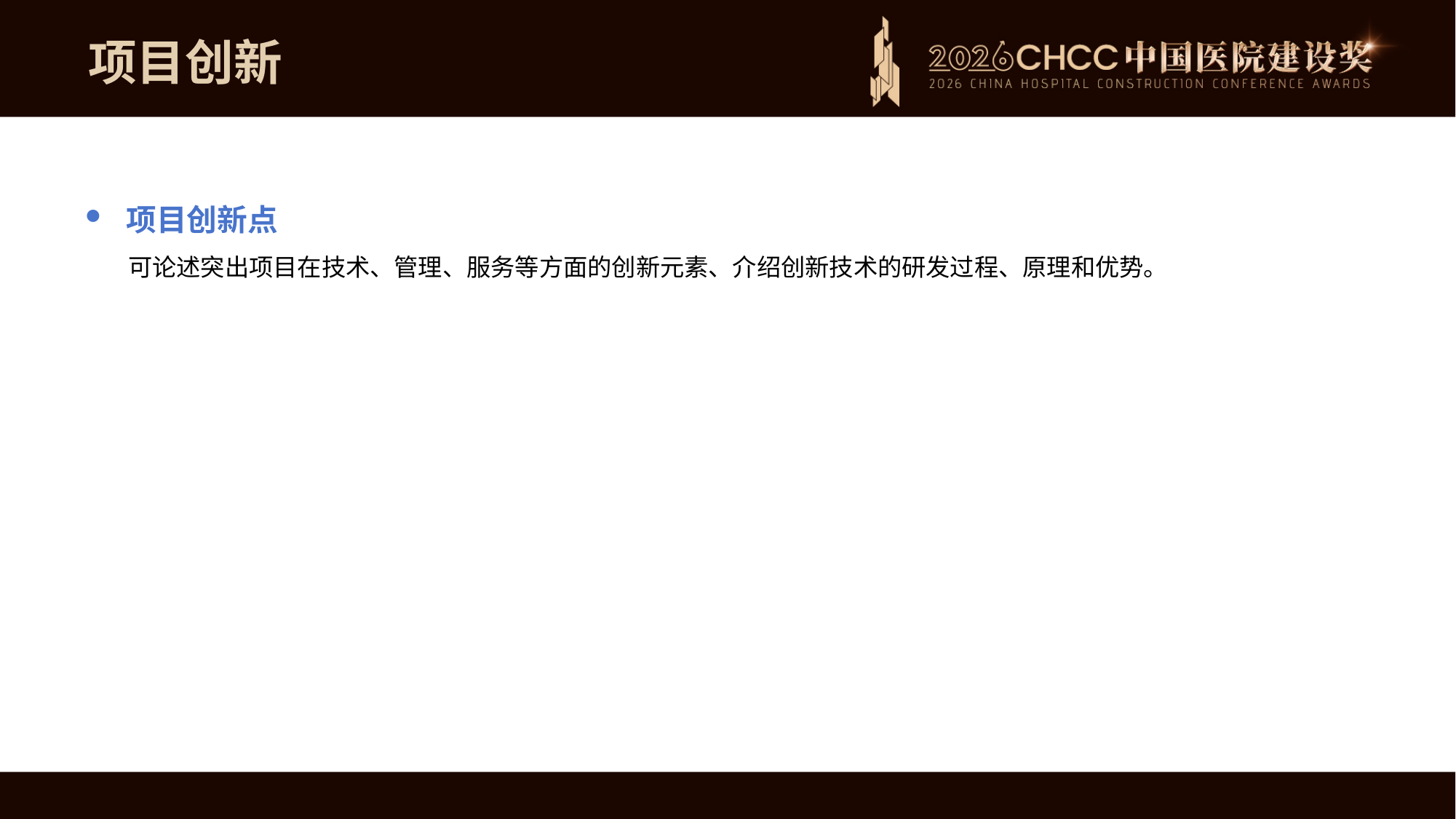

项目创新
项目创新点
可论述突出项目在技术、管理、服务等方面的创新元素、介绍创新技术的研发过程、原理和优势。